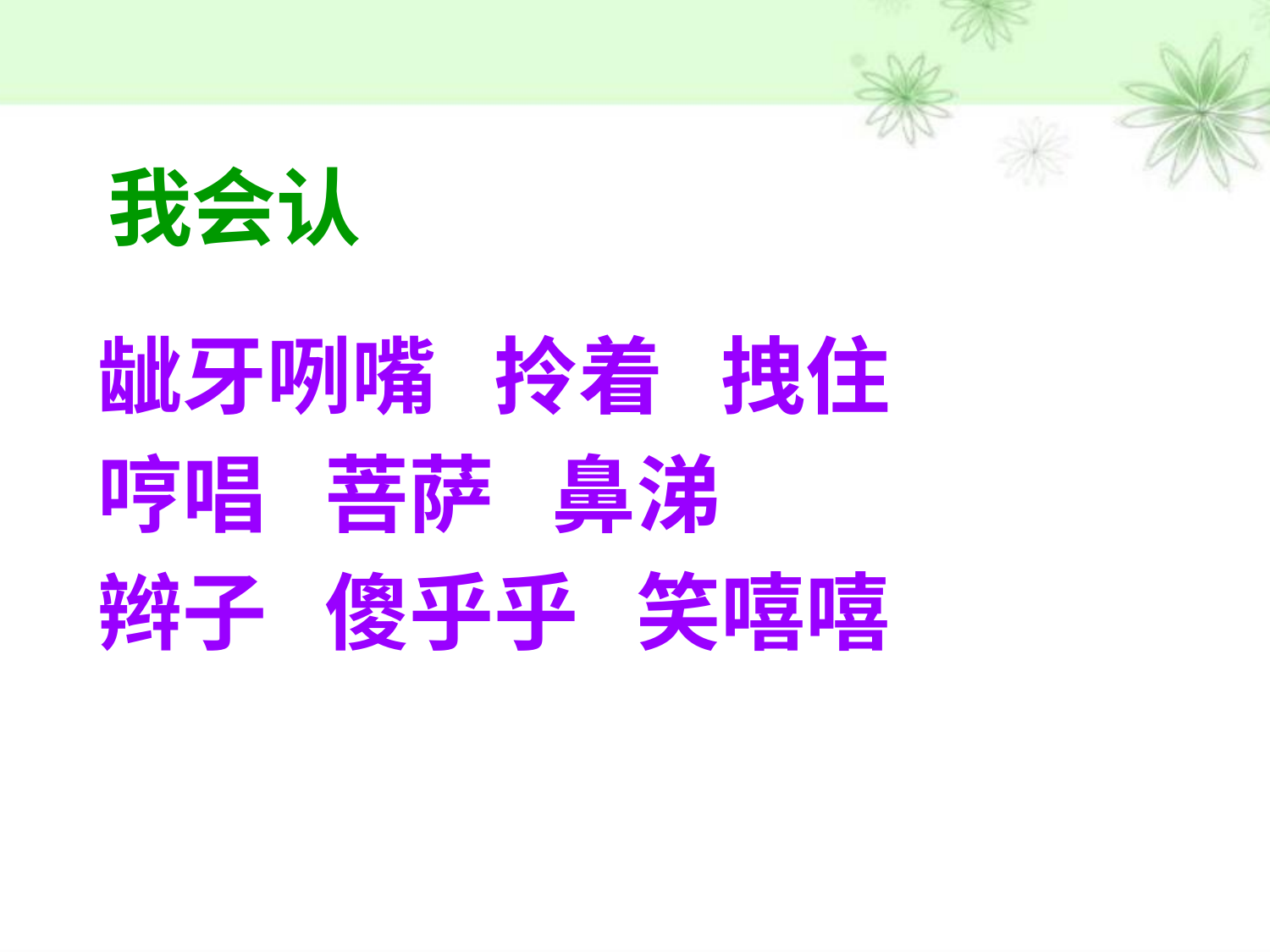

# 我会认
龇牙咧嘴   拎着   拽住
哼唱   菩萨   鼻涕
辫子   傻乎乎   笑嘻嘻